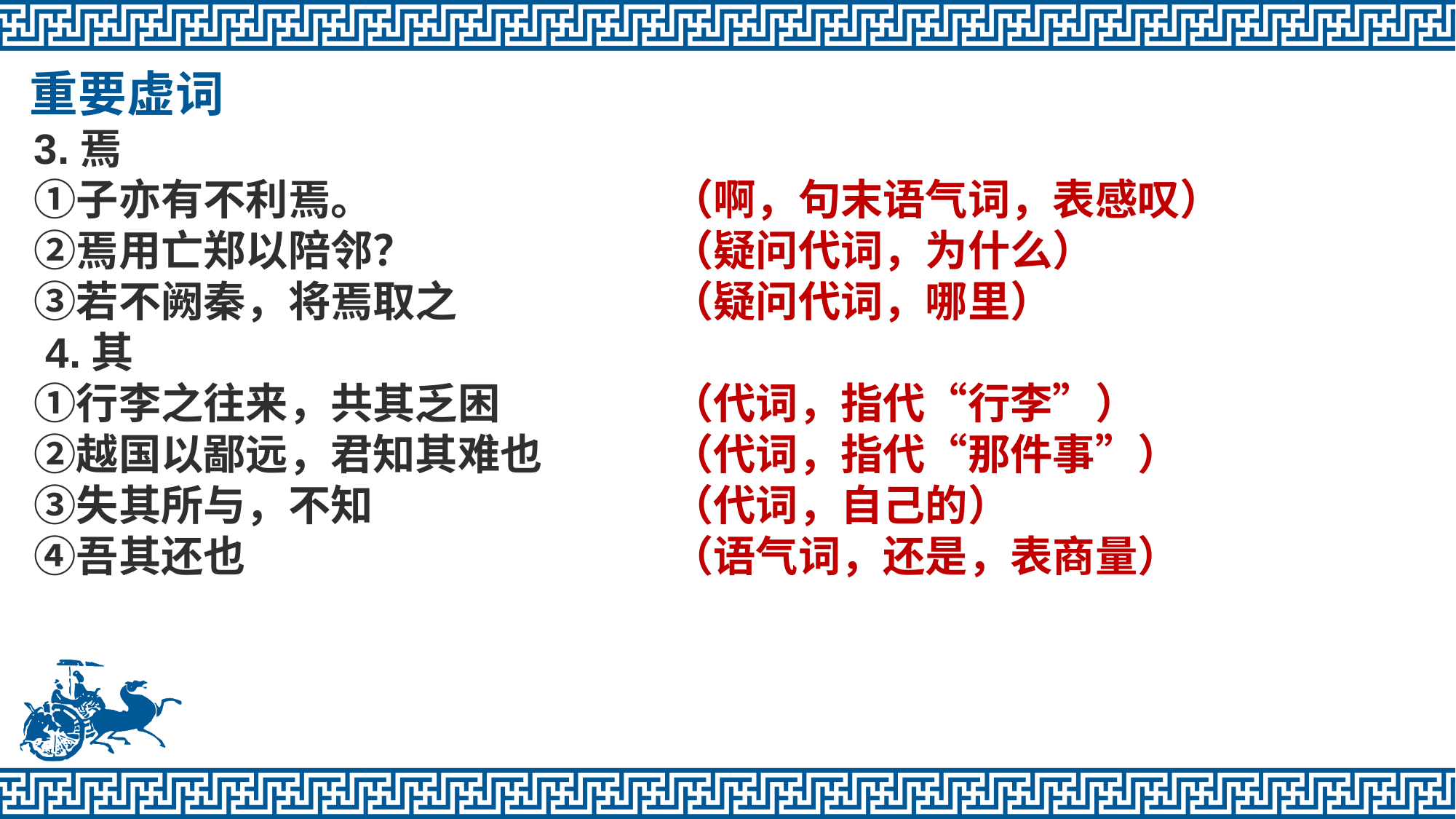

重要虚词
3.焉 
①子亦有不利焉。 
②焉用亡郑以陪邻？ 
③若不阙秦，将焉取之
 4.其 
①行李之往来，共其乏困 
②越国以鄙远，君知其难也 
③失其所与，不知 
④吾其还也
（啊，句末语气词，表感叹）
（疑问代词，为什么）
（疑问代词，哪里）
（代词，指代“行李”）
（代词，指代“那件事”）
（代词，自己的）
（语气词，还是，表商量）